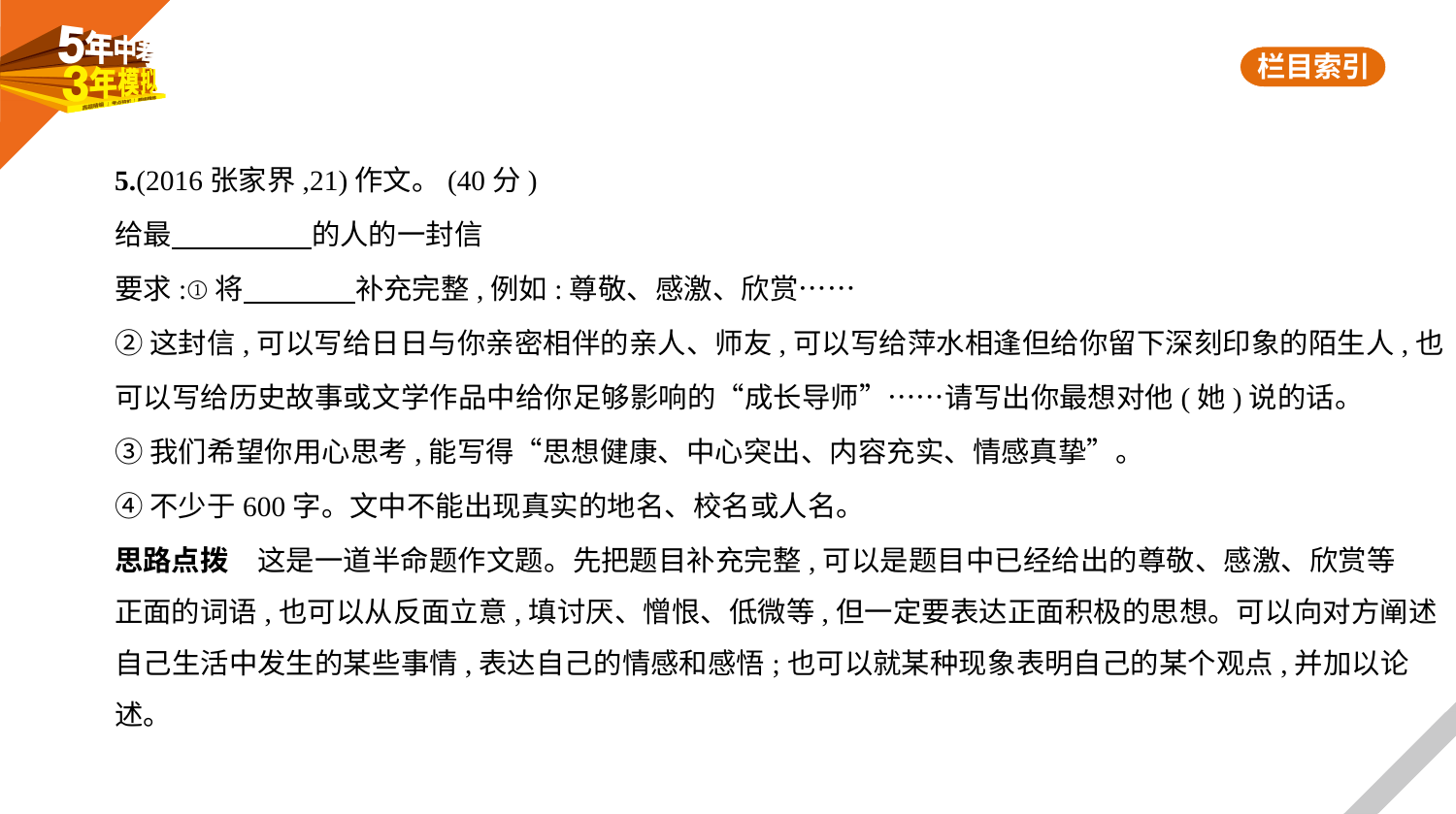

5.(2016张家界,21)作文。(40分)
给最　　　　    的人的一封信
要求:①将　　　    补充完整,例如:尊敬、感激、欣赏……
②这封信,可以写给日日与你亲密相伴的亲人、师友,可以写给萍水相逢但给你留下深刻印象的陌生人,也
可以写给历史故事或文学作品中给你足够影响的“成长导师”……请写出你最想对他(她)说的话。
③我们希望你用心思考,能写得“思想健康、中心突出、内容充实、情感真挚”。
④不少于600字。文中不能出现真实的地名、校名或人名。
思路点拨　这是一道半命题作文题。先把题目补充完整,可以是题目中已经给出的尊敬、感激、欣赏等
正面的词语,也可以从反面立意,填讨厌、憎恨、低微等,但一定要表达正面积极的思想。可以向对方阐述
自己生活中发生的某些事情,表达自己的情感和感悟;也可以就某种现象表明自己的某个观点,并加以论
述。